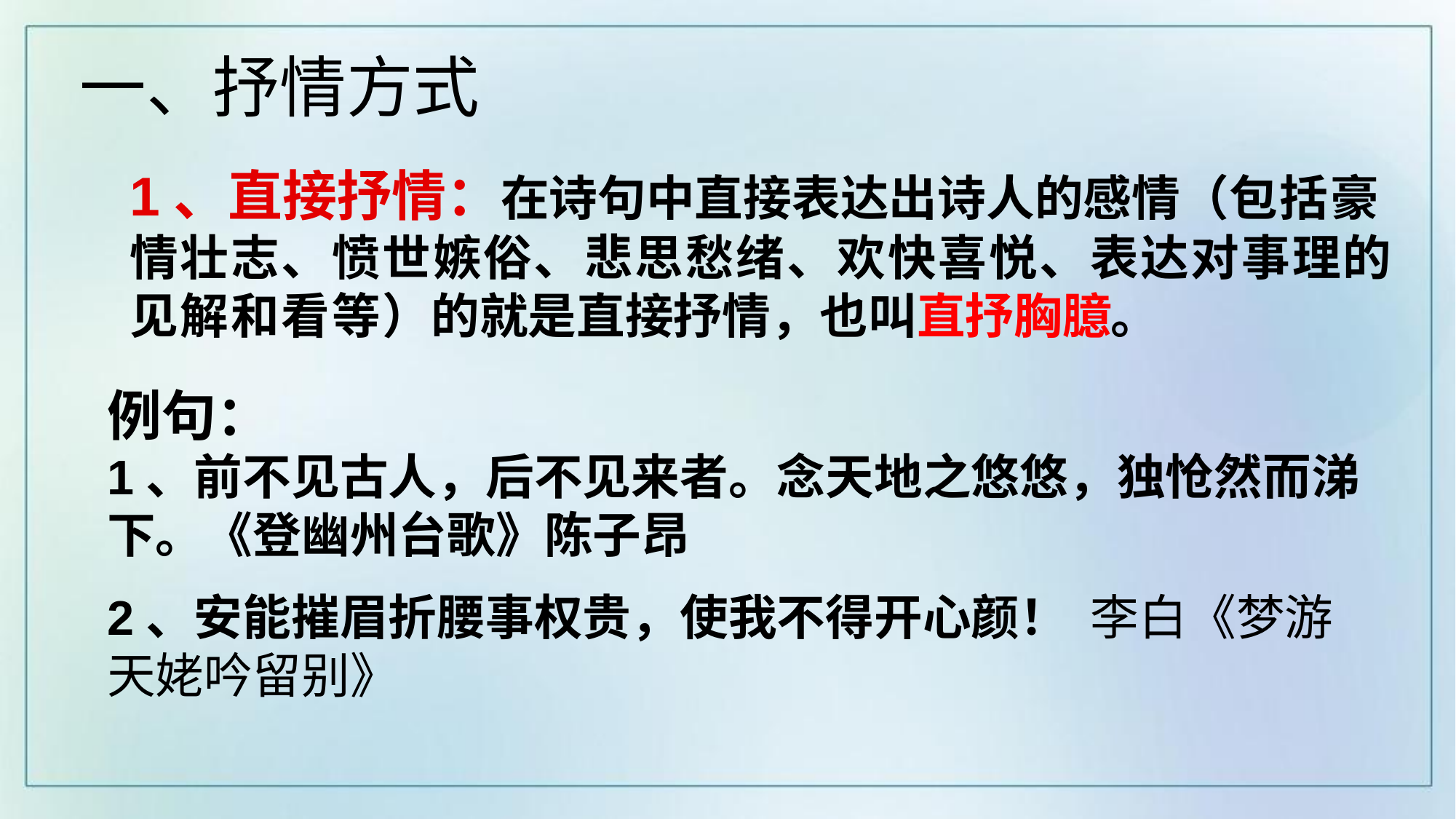

一、抒情方式
1、直接抒情：在诗句中直接表达出诗人的感情（包括豪情壮志、愤世嫉俗、悲思愁绪、欢快喜悦、表达对事理的见解和看等）的就是直接抒情，也叫直抒胸臆。
例句：
1、前不见古人，后不见来者。念天地之悠悠，独怆然而涕下。《登幽州台歌》陈子昂
2、安能摧眉折腰事权贵，使我不得开心颜！  李白《梦游天姥吟留别》